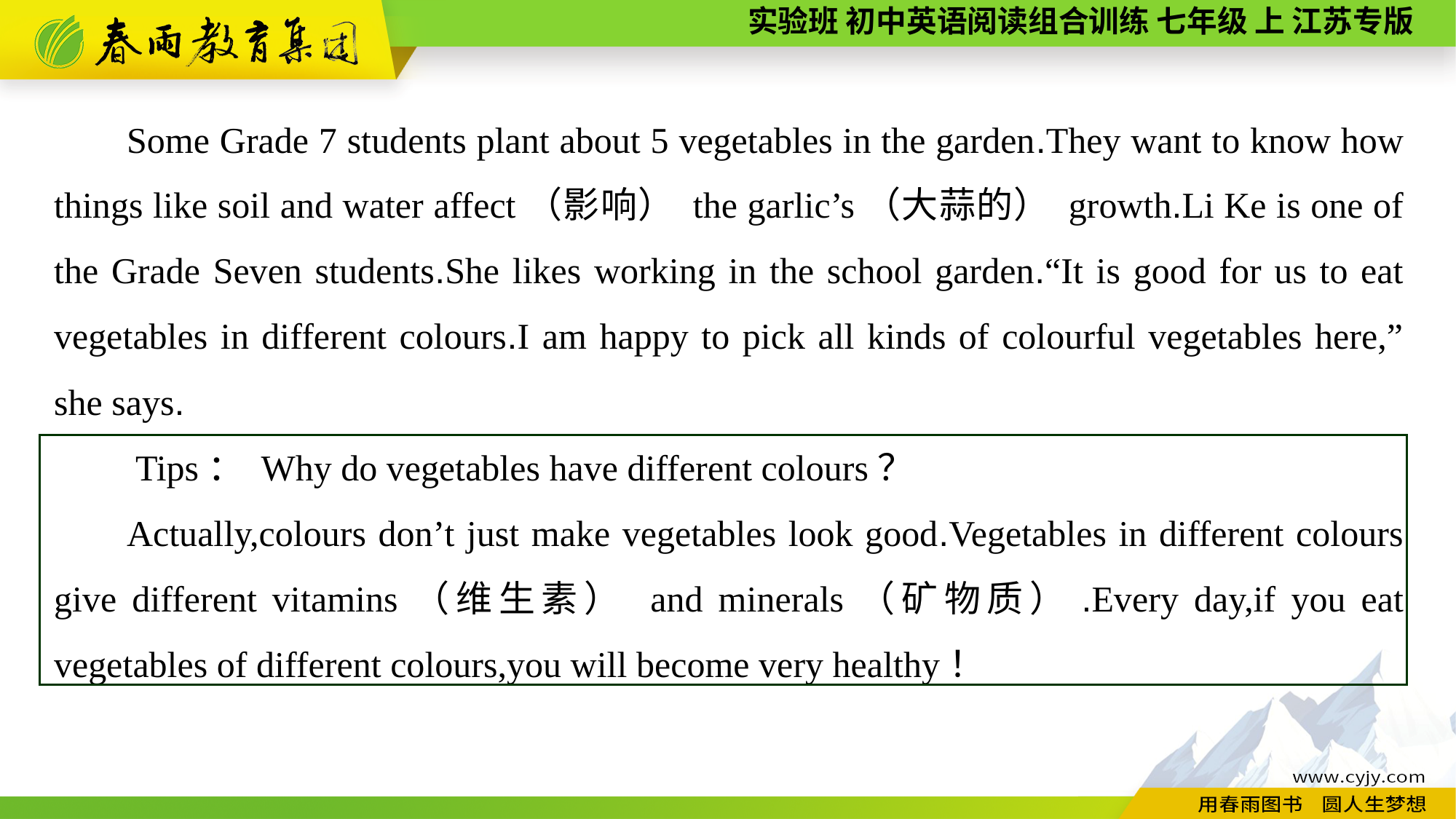

Some Grade 7 students plant about 5 vegetables in the garden.They want to know how things like soil and water affect（影响） the garlic’s（大蒜的） growth.Li Ke is one of the Grade Seven students.She likes working in the school garden.“It is good for us to eat vegetables in different colours.I am happy to pick all kinds of colourful vegetables here,” she says.
　　Tips： Why do vegetables have different colours？
Actually,colours don’t just make vegetables look good.Vegetables in different colours give different vitamins（维生素） and minerals（矿物质）.Every day,if you eat vegetables of different colours,you will become very healthy！